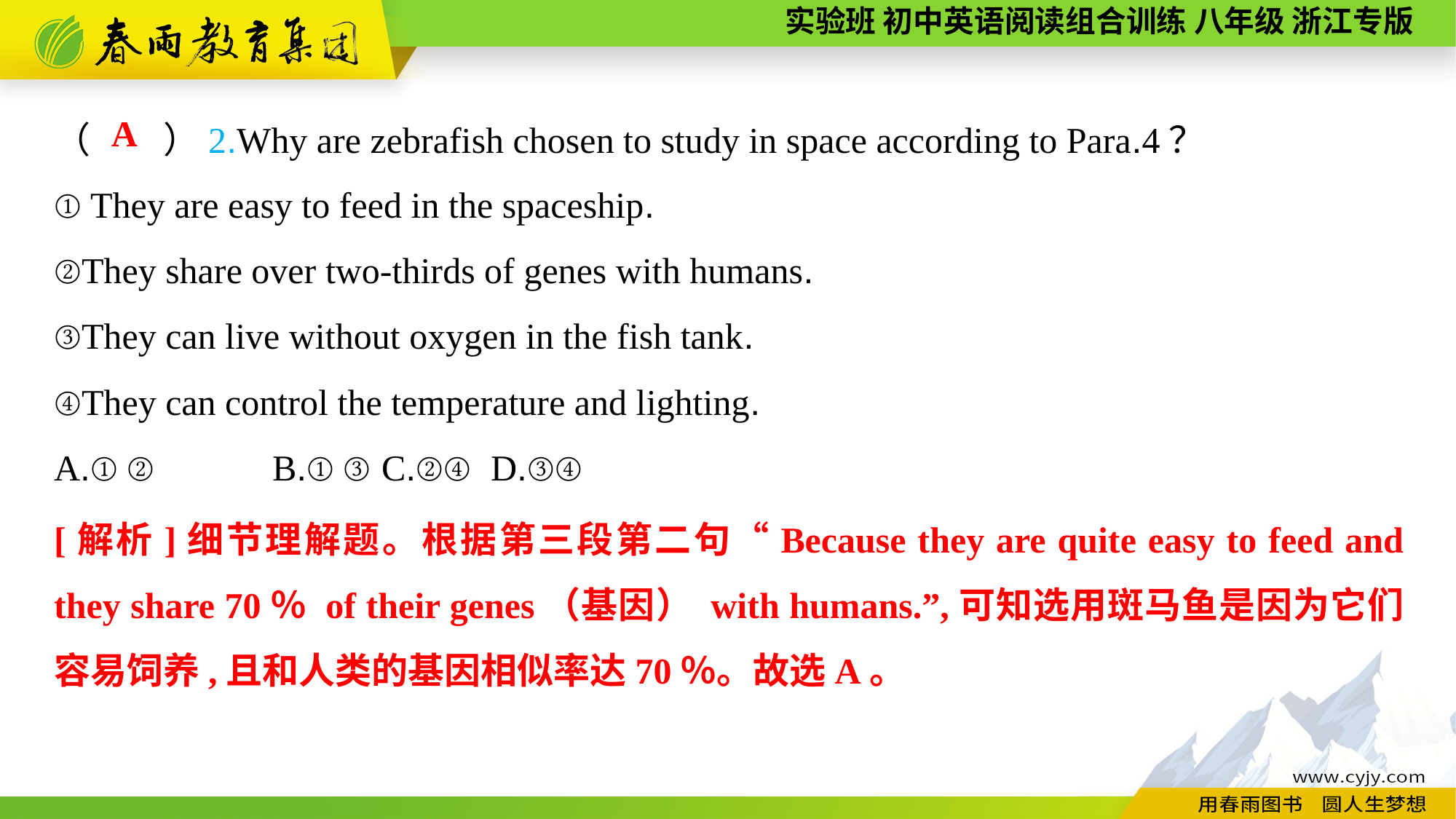

（　　）2.Why are zebrafish chosen to study in space according to Para.4？
①They are easy to feed in the spaceship.
②They share over two-thirds of genes with humans.
③They can live without oxygen in the fish tank.
④They can control the temperature and lighting.
A.①②	B.①③	C.②④	D.③④
A
[解析]细节理解题。根据第三段第二句“Because they are quite easy to feed and they share 70％ of their genes（基因） with humans.”,可知选用斑马鱼是因为它们容易饲养,且和人类的基因相似率达70％。故选A。